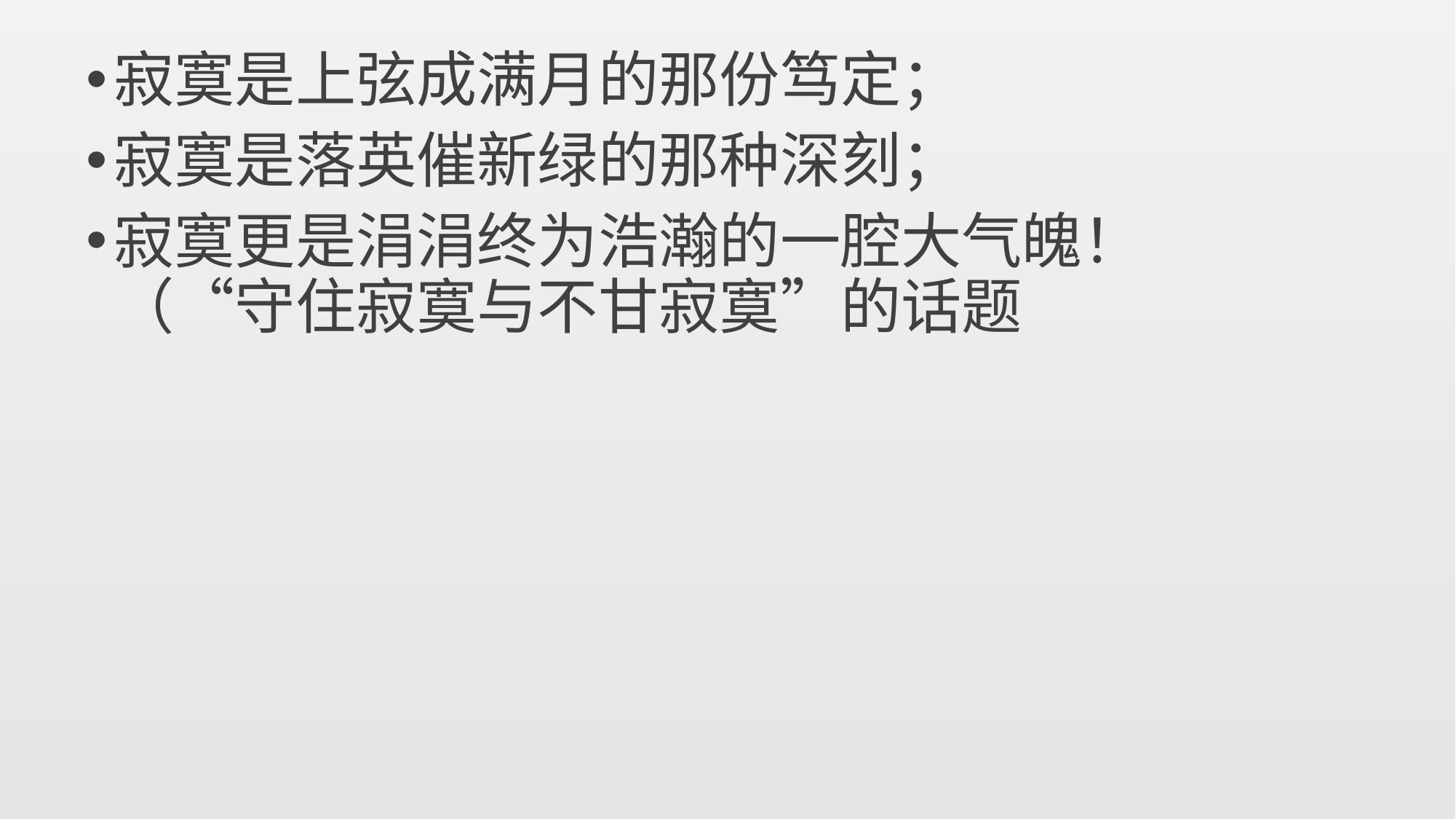

寂寞是上弦成满月的那份笃定；
寂寞是落英催新绿的那种深刻；
寂寞更是涓涓终为浩瀚的一腔大气魄！（“守住寂寞与不甘寂寞”的话题